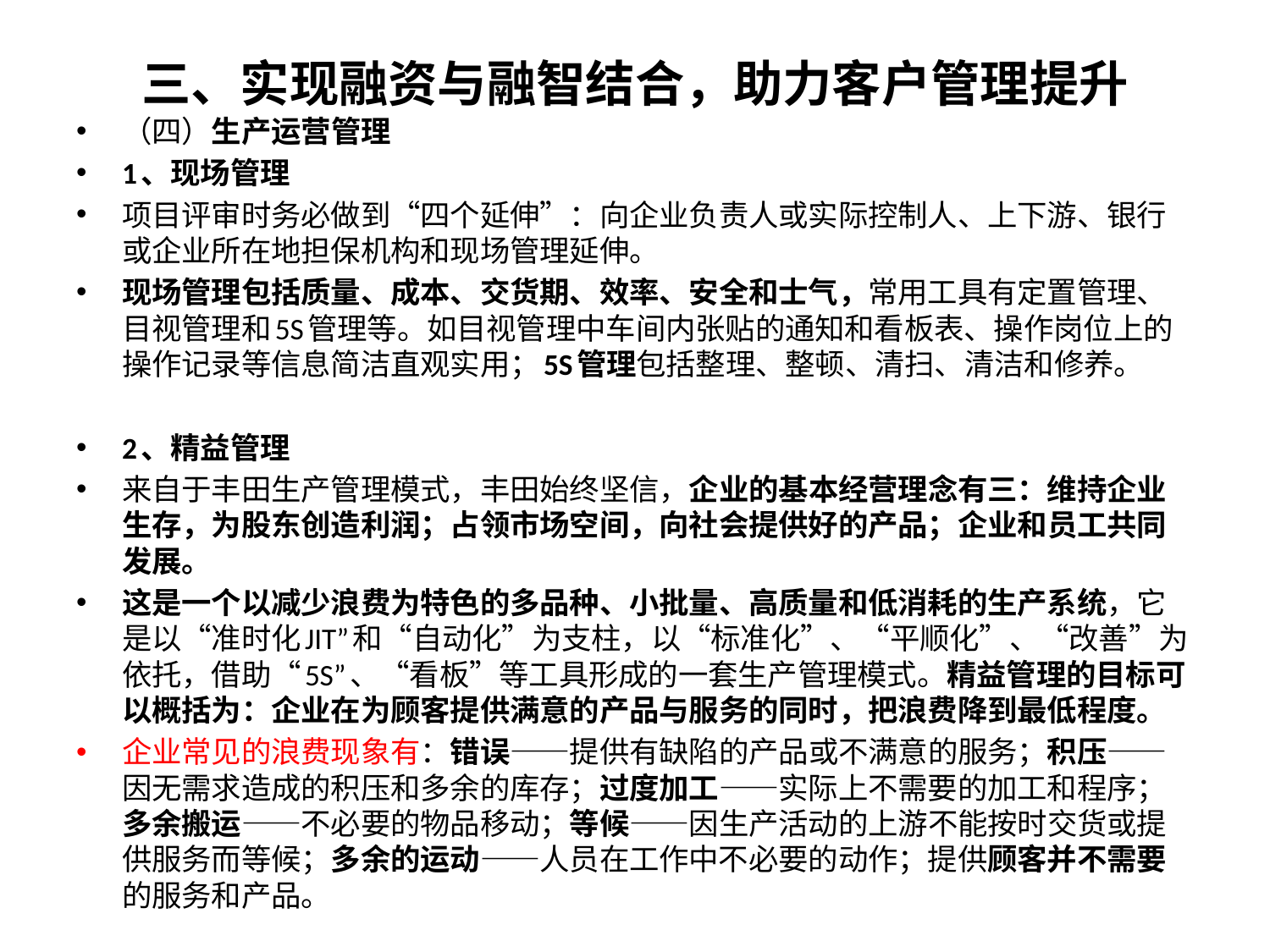

# 三、实现融资与融智结合，助力客户管理提升
（四）生产运营管理
1、现场管理
项目评审时务必做到“四个延伸”：向企业负责人或实际控制人、上下游、银行或企业所在地担保机构和现场管理延伸。
现场管理包括质量、成本、交货期、效率、安全和士气，常用工具有定置管理、目视管理和5S管理等。如目视管理中车间内张贴的通知和看板表、操作岗位上的操作记录等信息简洁直观实用；5S管理包括整理、整顿、清扫、清洁和修养。

2、精益管理
来自于丰田生产管理模式，丰田始终坚信，企业的基本经营理念有三：维持企业生存，为股东创造利润；占领市场空间，向社会提供好的产品；企业和员工共同发展。
这是一个以减少浪费为特色的多品种、小批量、高质量和低消耗的生产系统，它是以“准时化JIT”和“自动化”为支柱，以“标准化”、“平顺化”、“改善”为依托，借助“5S”、“看板”等工具形成的一套生产管理模式。精益管理的目标可以概括为：企业在为顾客提供满意的产品与服务的同时，把浪费降到最低程度。
企业常见的浪费现象有：错误——提供有缺陷的产品或不满意的服务；积压——因无需求造成的积压和多余的库存；过度加工——实际上不需要的加工和程序；多余搬运——不必要的物品移动；等候——因生产活动的上游不能按时交货或提供服务而等候；多余的运动——人员在工作中不必要的动作；提供顾客并不需要的服务和产品。